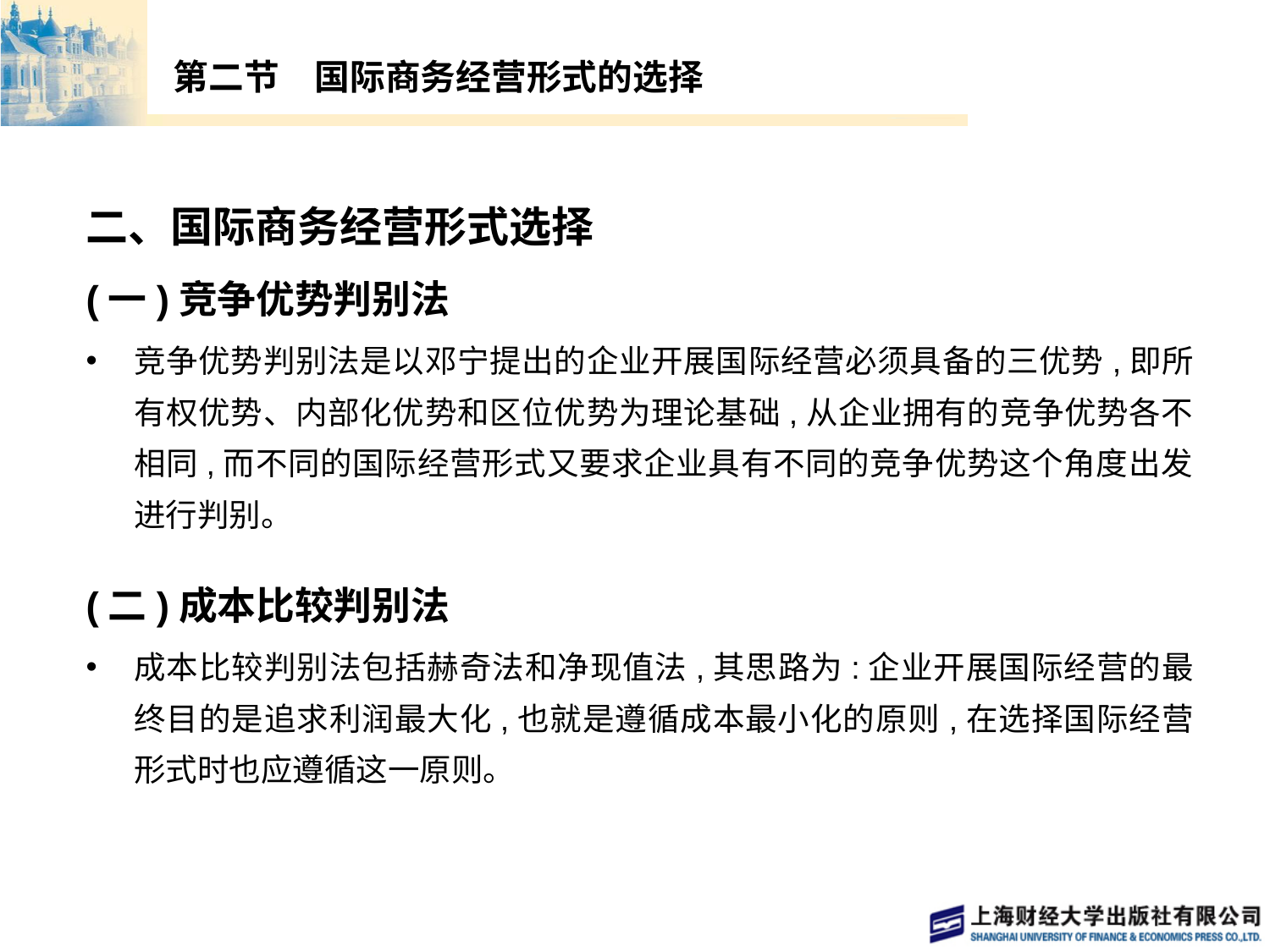

# 第二节　国际商务经营形式的选择
二、国际商务经营形式选择
(一)竞争优势判别法
竞争优势判别法是以邓宁提出的企业开展国际经营必须具备的三优势,即所有权优势、内部化优势和区位优势为理论基础,从企业拥有的竞争优势各不相同,而不同的国际经营形式又要求企业具有不同的竞争优势这个角度出发进行判别。
(二)成本比较判别法
成本比较判别法包括赫奇法和净现值法,其思路为:企业开展国际经营的最终目的是追求利润最大化,也就是遵循成本最小化的原则,在选择国际经营形式时也应遵循这一原则。